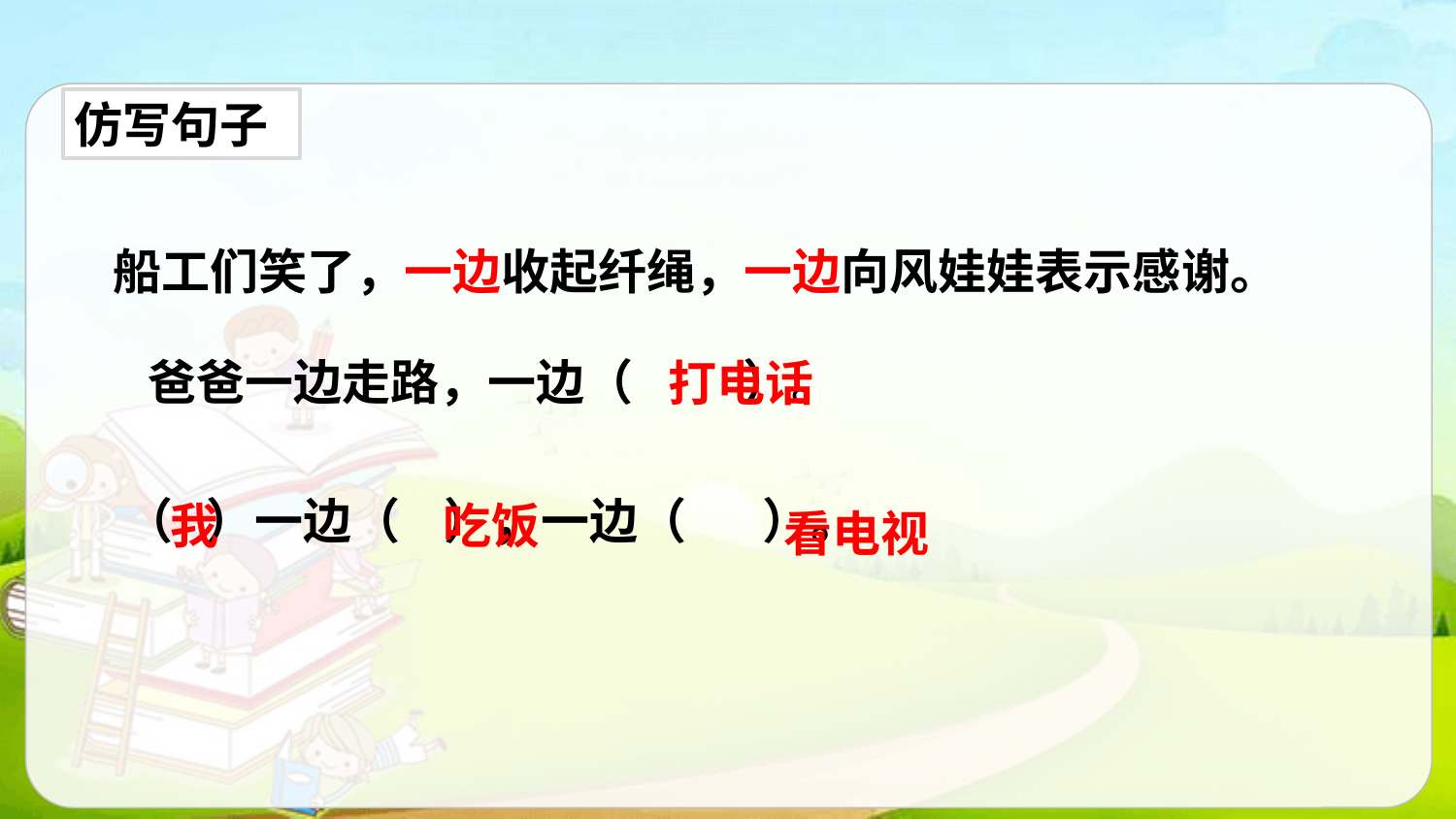

仿写句子
船工们笑了，一边收起纤绳，一边向风娃娃表示感谢。
爸爸一边走路，一边（          ）。
打电话
（   ）一边（    ），一边（       ）。
我
吃饭
看电视